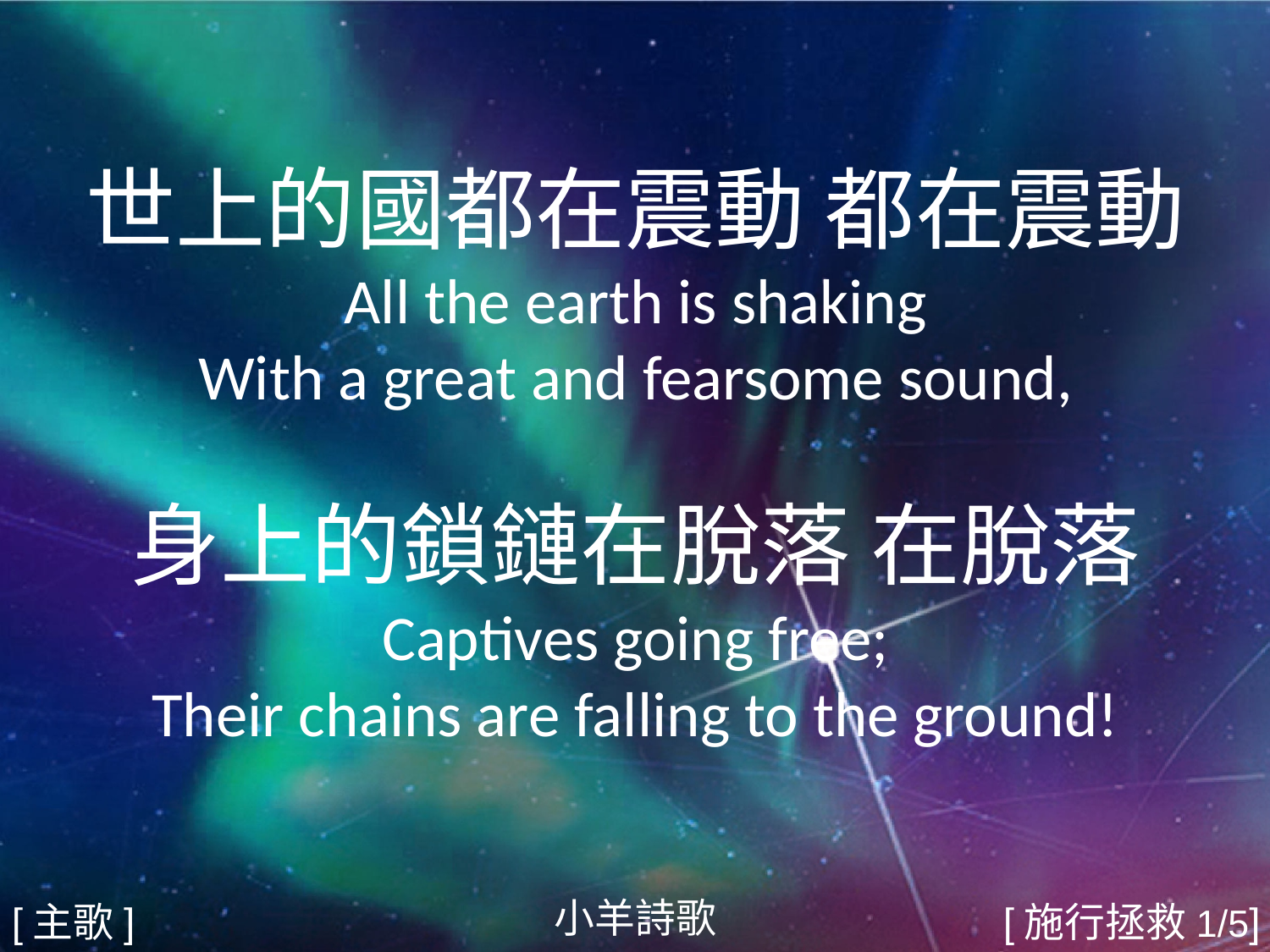

世上的國都在震動 都在震動
All the earth is shaking
With a great and fearsome sound,

身上的鎖鏈在脫落 在脫落
Captives going free;
Their chains are falling to the ground!

#

小羊詩歌
[主歌]
[施行拯救1/5]